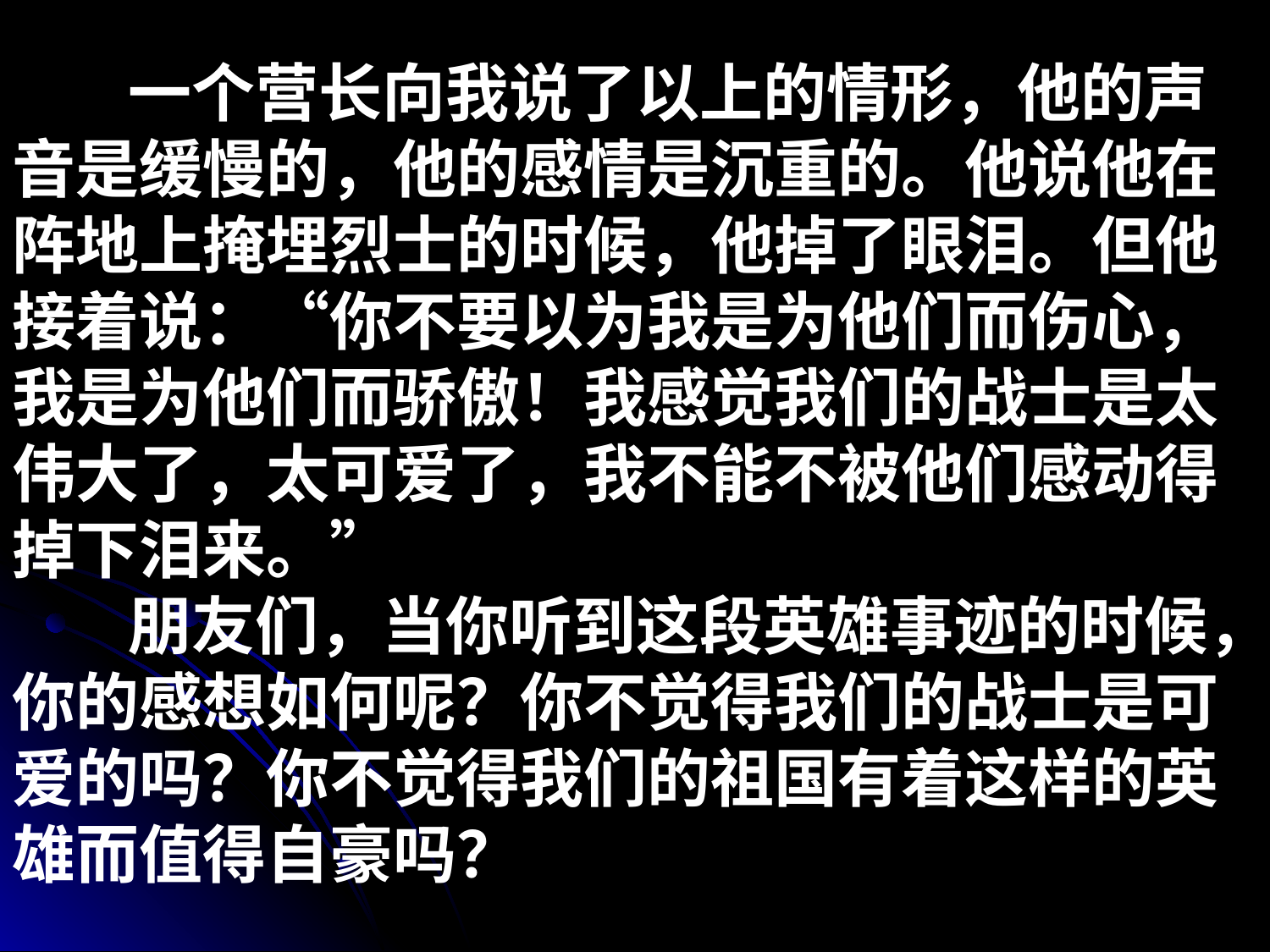

一个营长向我说了以上的情形，他的声音是缓慢的，他的感情是沉重的。他说他在阵地上掩埋烈士的时候，他掉了眼泪。但他接着说：“你不要以为我是为他们而伤心，我是为他们而骄傲！我感觉我们的战士是太伟大了，太可爱了，我不能不被他们感动得掉下泪来。”
       朋友们，当你听到这段英雄事迹的时候，你的感想如何呢？你不觉得我们的战士是可爱的吗？你不觉得我们的祖国有着这样的英雄而值得自豪吗？